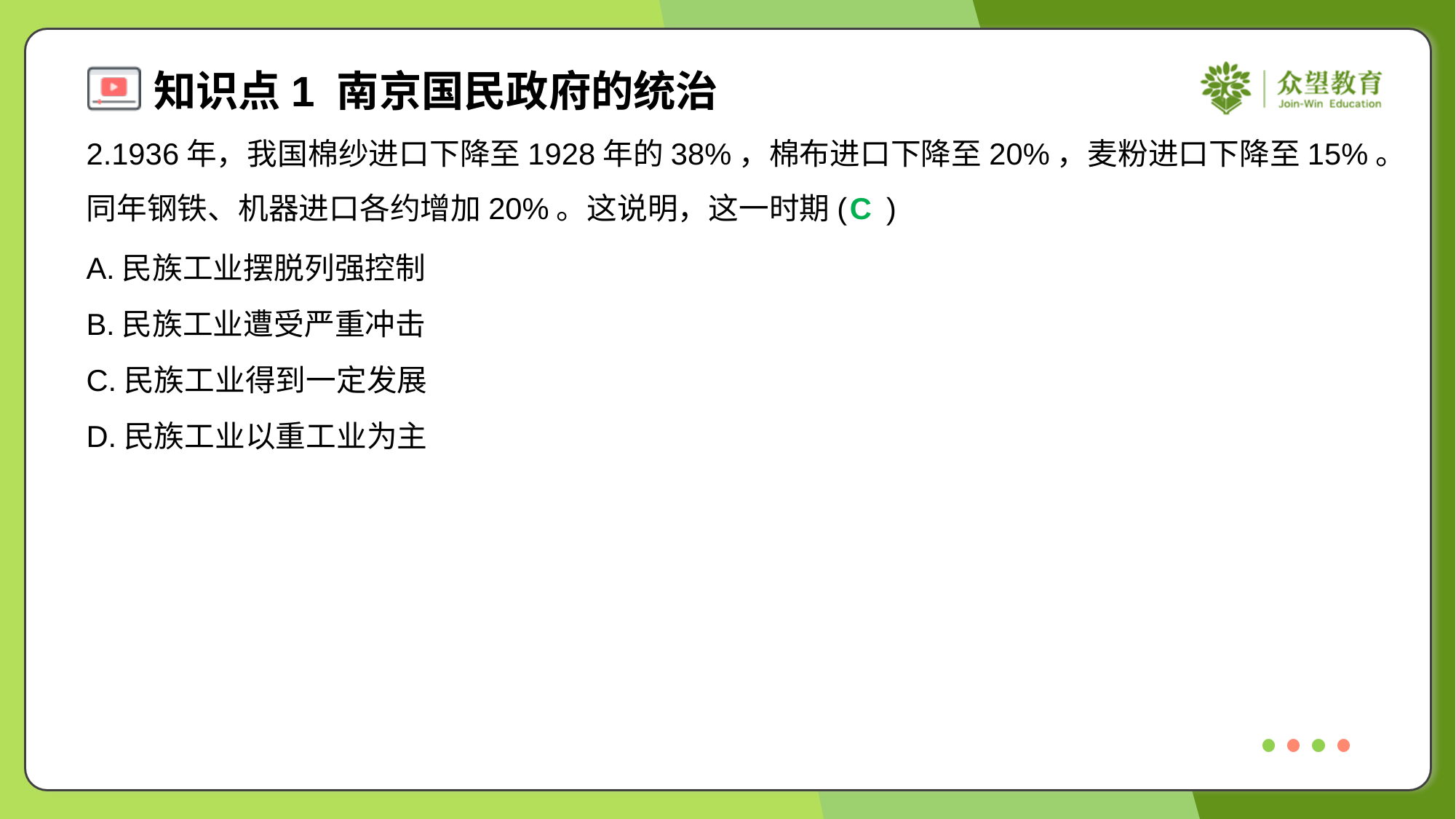

2.1936年，我国棉纱进口下降至1928年的38%，棉布进口下降至20%，麦粉进口下降至15%。
同年钢铁、机器进口各约增加20%。这说明，这一时期(     )
C
A.民族工业摆脱列强控制
B.民族工业遭受严重冲击
C.民族工业得到一定发展
D.民族工业以重工业为主